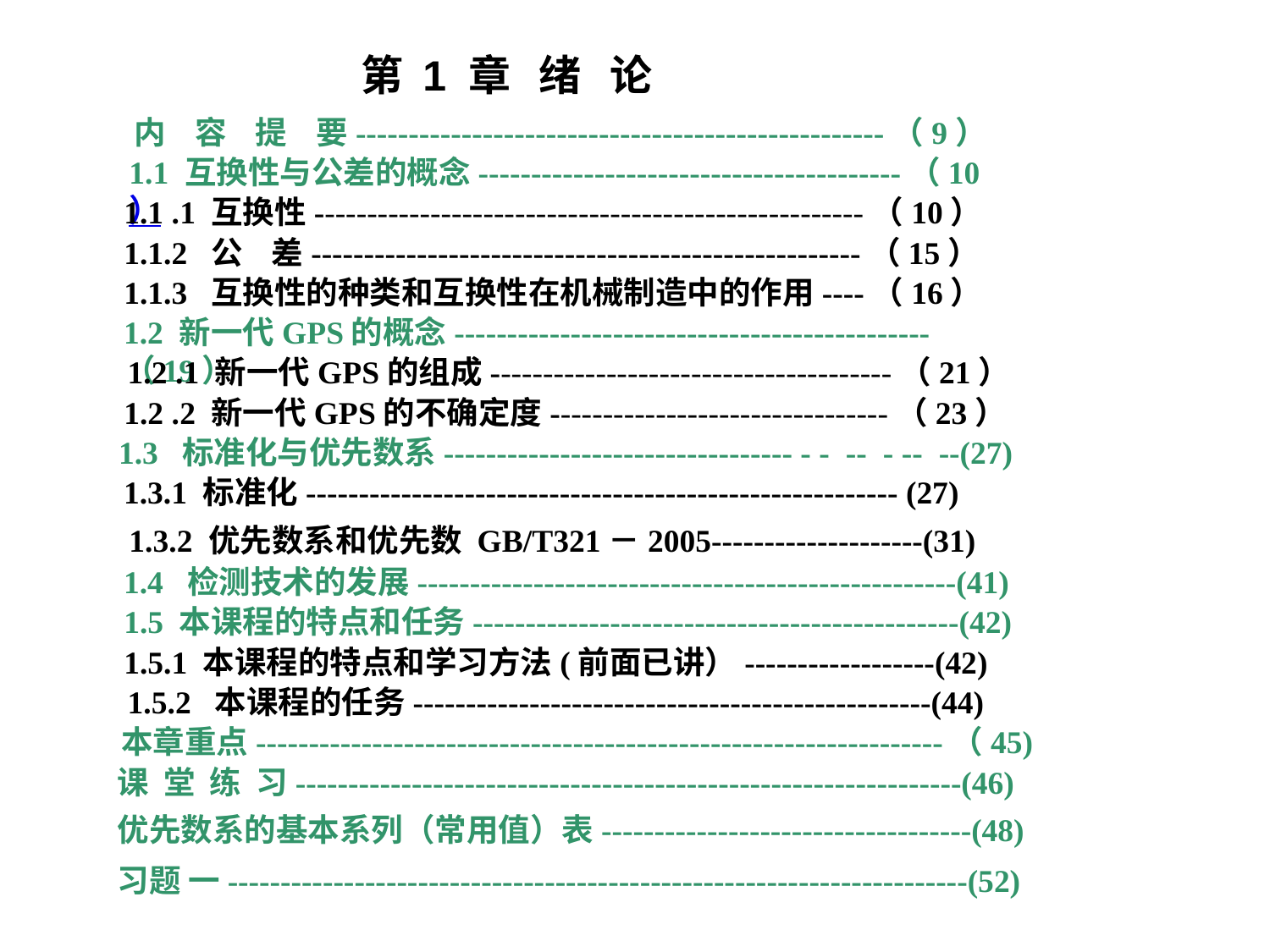

2
第 1 章   绪   论
内    容    提    要--------------------------------------------------（9）
1.1 互换性与公差的概念----------------------------------------（10）
1.1 .1 互换性----------------------------------------------------（10）
1.1.2  公    差----------------------------------------------------（15）
1.1.3  互换性的种类和互换性在机械制造中的作用----（16）
1.2 新一代GPS的概念---------------------------------------------（19）
1.2 .1 新一代GPS的组成--------------------------------------（21）
1.2 .2 新一代GPS的不确定度--------------------------------（23）
1.3  标准化与优先数系--------------------------------- - -  --  - --  --(27)
1.3.1 标准化-------------------------------------------------------- (27)
1.3.2 优先数系和优先数 GB/T321－2005--------------------(31)
1.4  检测技术的发展---------------------------------------------------(41)
1.5 本课程的特点和任务----------------------------------------------(42)
1.5.1 本课程的特点和学习方法(前面已讲）------------------(42)
1.5.2  本课程的任务-------------------------------------------------(44)
本章重点-----------------------------------------------------------------（45)
课  堂  练  习---------------------------------------------------------------(46)
优先数系的基本系列（常用值）表-----------------------------------(48)
习题 一----------------------------------------------------------------------(52)